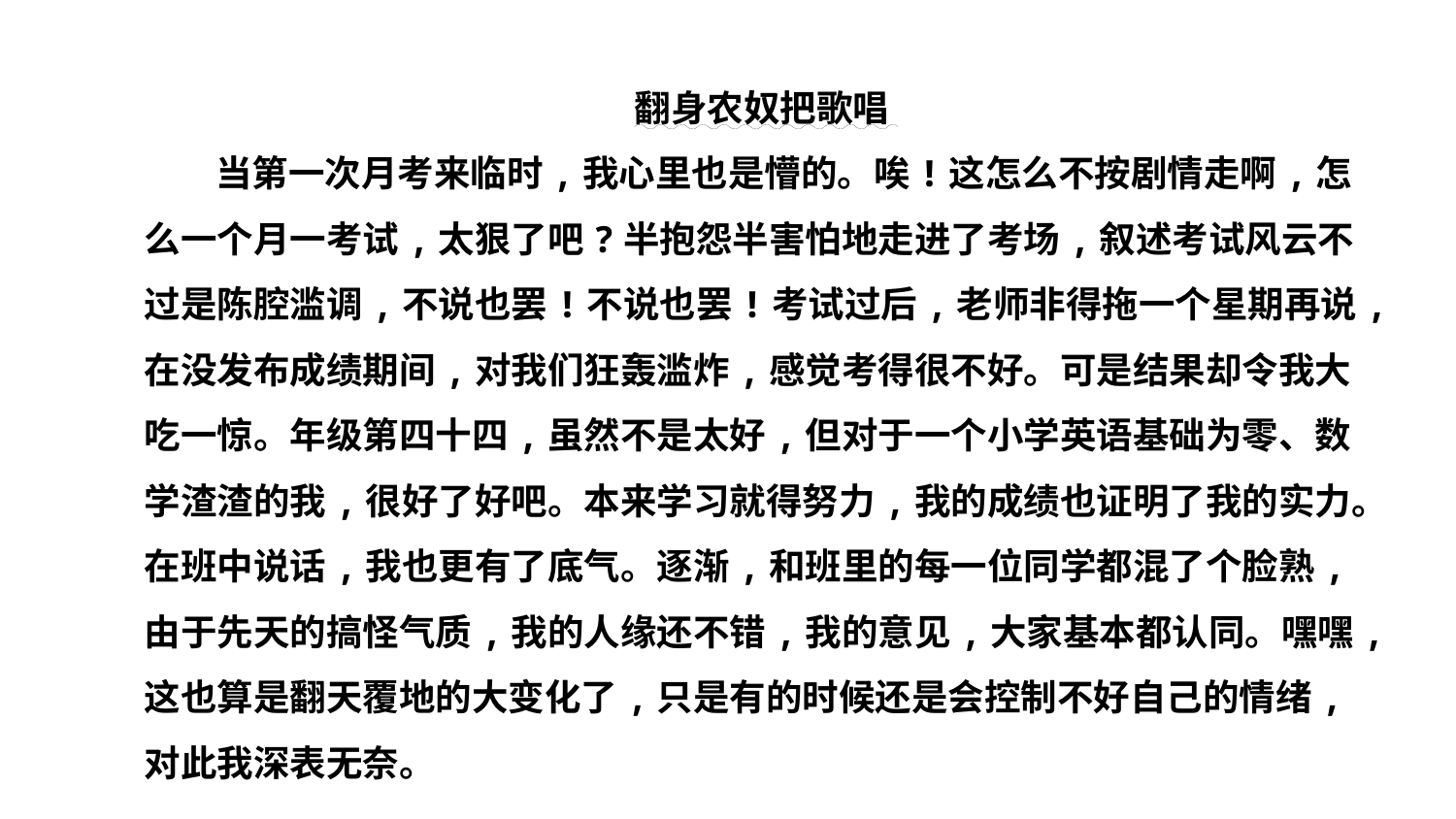

翻身农奴把歌唱
当第一次月考来临时,我心里也是懵的。唉!这怎么不按剧情走啊,怎么一个月一考试,太狠了吧?半抱怨半害怕地走进了考场,叙述考试风云不过是陈腔滥调,不说也罢!不说也罢!考试过后,老师非得拖一个星期再说,在没发布成绩期间,对我们狂轰滥炸,感觉考得很不好。可是结果却令我大吃一惊。年级第四十四,虽然不是太好,但对于一个小学英语基础为零、数学渣渣的我,很好了好吧。本来学习就得努力,我的成绩也证明了我的实力。在班中说话,我也更有了底气。逐渐,和班里的每一位同学都混了个脸熟,由于先天的搞怪气质,我的人缘还不错,我的意见,大家基本都认同。嘿嘿,这也算是翻天覆地的大变化了,只是有的时候还是会控制不好自己的情绪,对此我深表无奈。